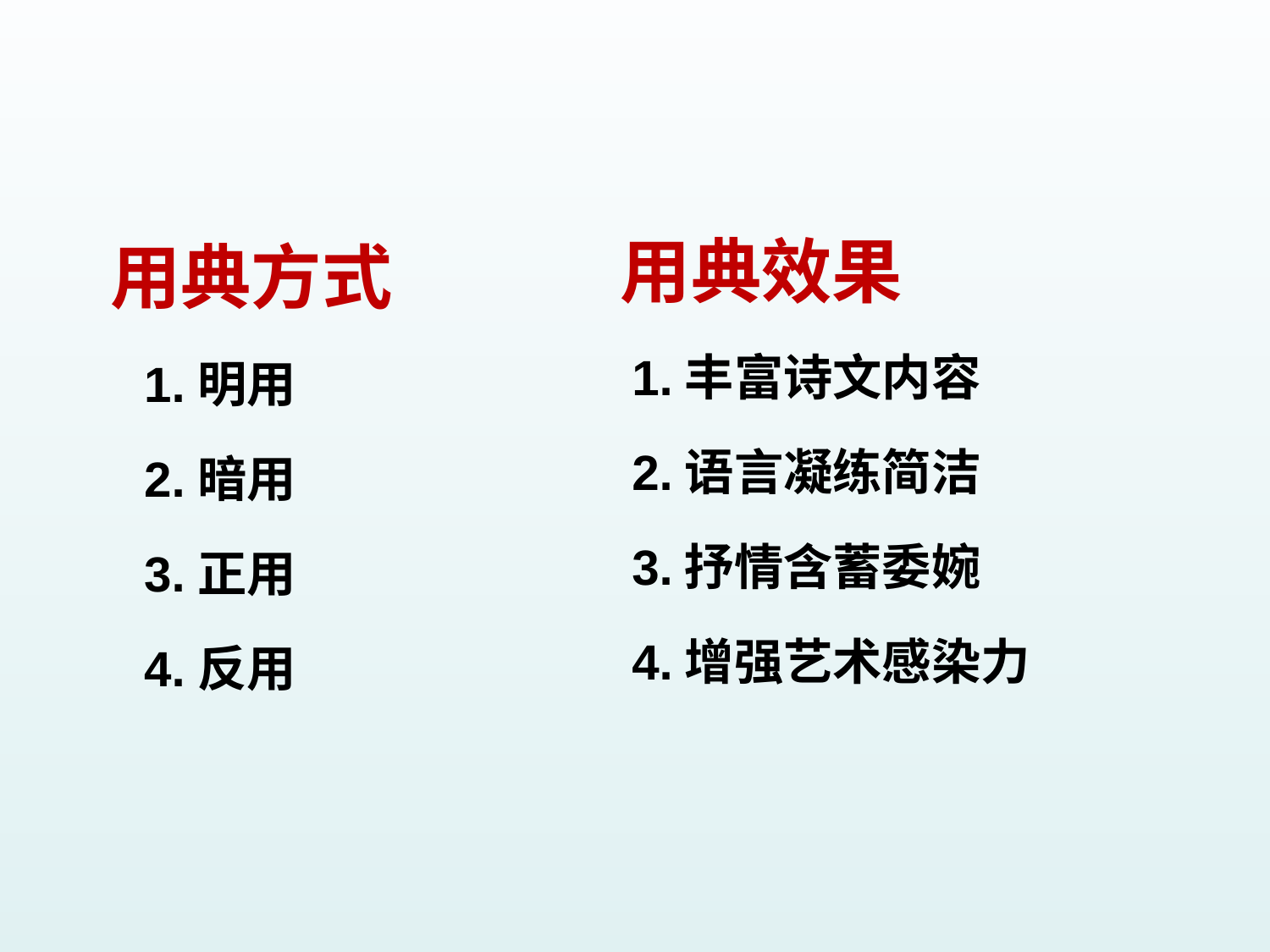

# 用典方式 1.明用 2.暗用 3.正用 4.反用

 用典效果
  1.丰富诗文内容
  2.语言凝练简洁
  3.抒情含蓄委婉
  4.增强艺术感染力